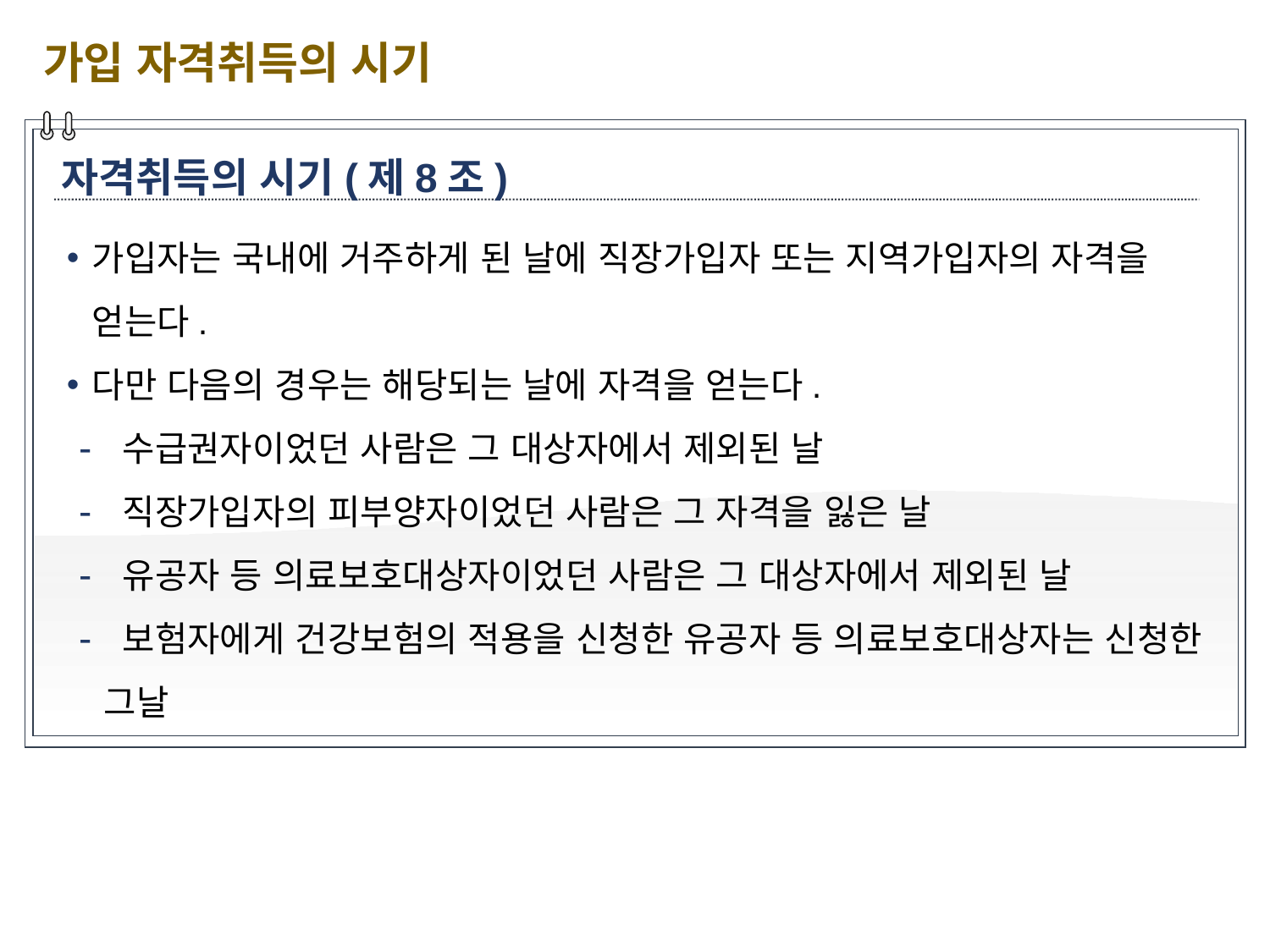

가입 자격취득의 시기

자격취득의 시기(제8조)

가입자는 국내에 거주하게 된 날에 직장가입자 또는 지역가입자의 자격을 얻는다.
다만 다음의 경우는 해당되는 날에 자격을 얻는다.
 수급권자이었던 사람은 그 대상자에서 제외된 날
 직장가입자의 피부양자이었던 사람은 그 자격을 잃은 날
 유공자 등 의료보호대상자이었던 사람은 그 대상자에서 제외된 날
 보험자에게 건강보험의 적용을 신청한 유공자 등 의료보호대상자는 신청한 그날